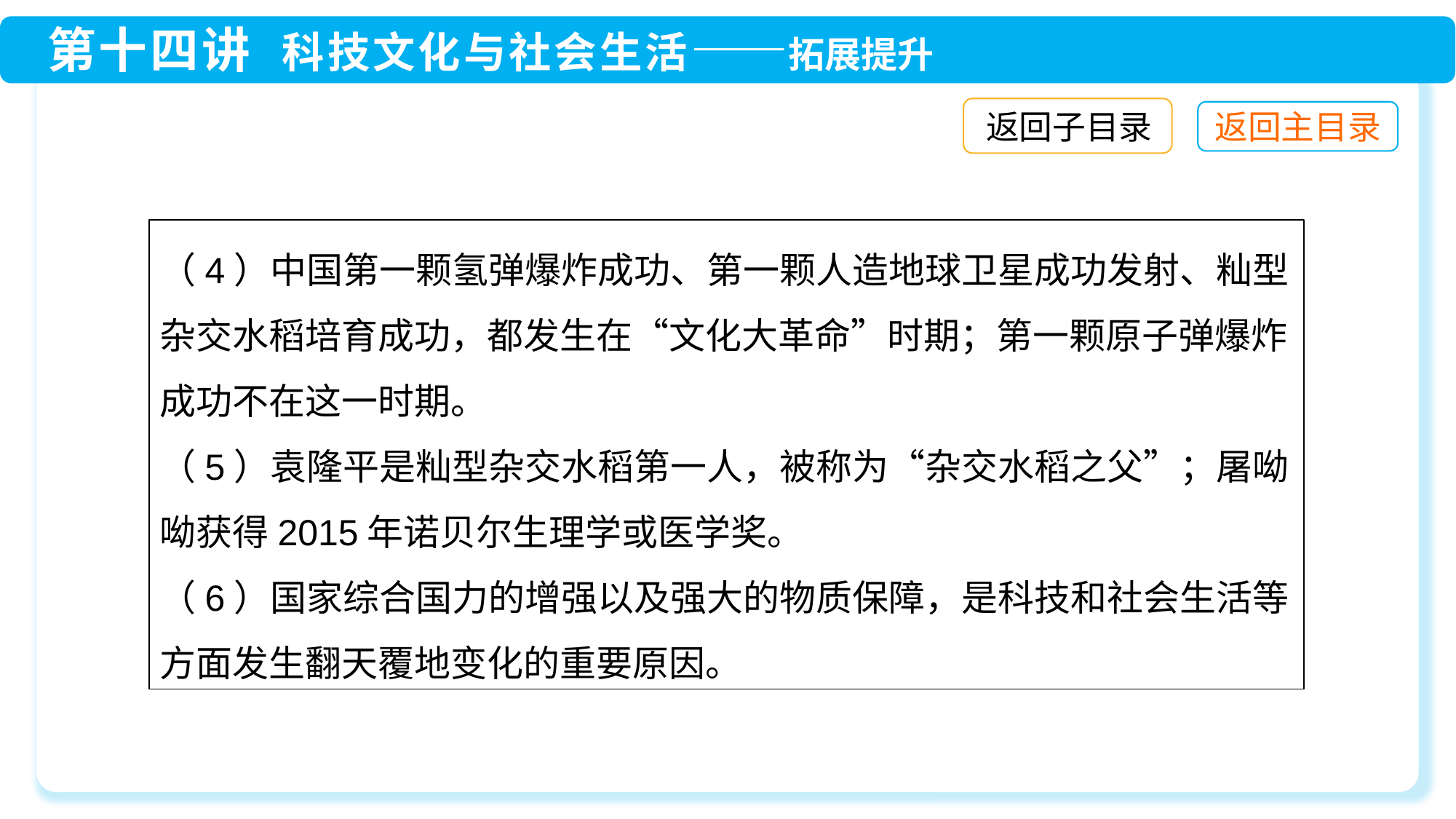

返回子目录
（4）中国第一颗氢弹爆炸成功、第一颗人造地球卫星成功发射、籼型杂交水稻培育成功，都发生在“文化大革命”时期；第一颗原子弹爆炸成功不在这一时期。
（5）袁隆平是籼型杂交水稻第一人，被称为“杂交水稻之父”；屠呦呦获得2015年诺贝尔生理学或医学奖。
（6）国家综合国力的增强以及强大的物质保障，是科技和社会生活等方面发生翻天覆地变化的重要原因。